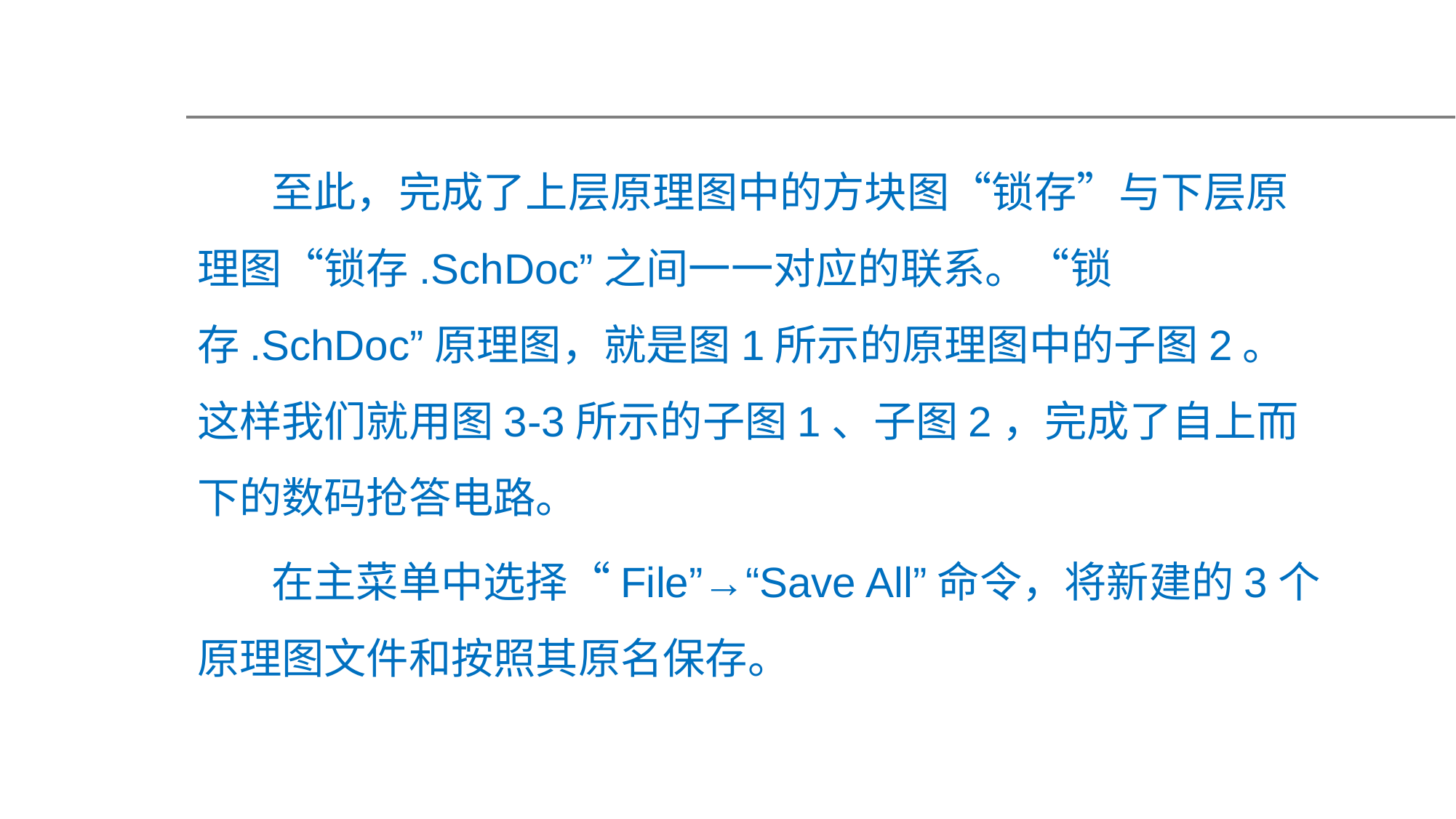

至此，完成了上层原理图中的方块图“锁存”与下层原理图“锁存.SchDoc”之间一一对应的联系。“锁存.SchDoc”原理图，就是图1所示的原理图中的子图2。这样我们就用图3-3所示的子图1、子图2，完成了自上而下的数码抢答电路。
在主菜单中选择“File”→“Save All”命令，将新建的3个原理图文件和按照其原名保存。